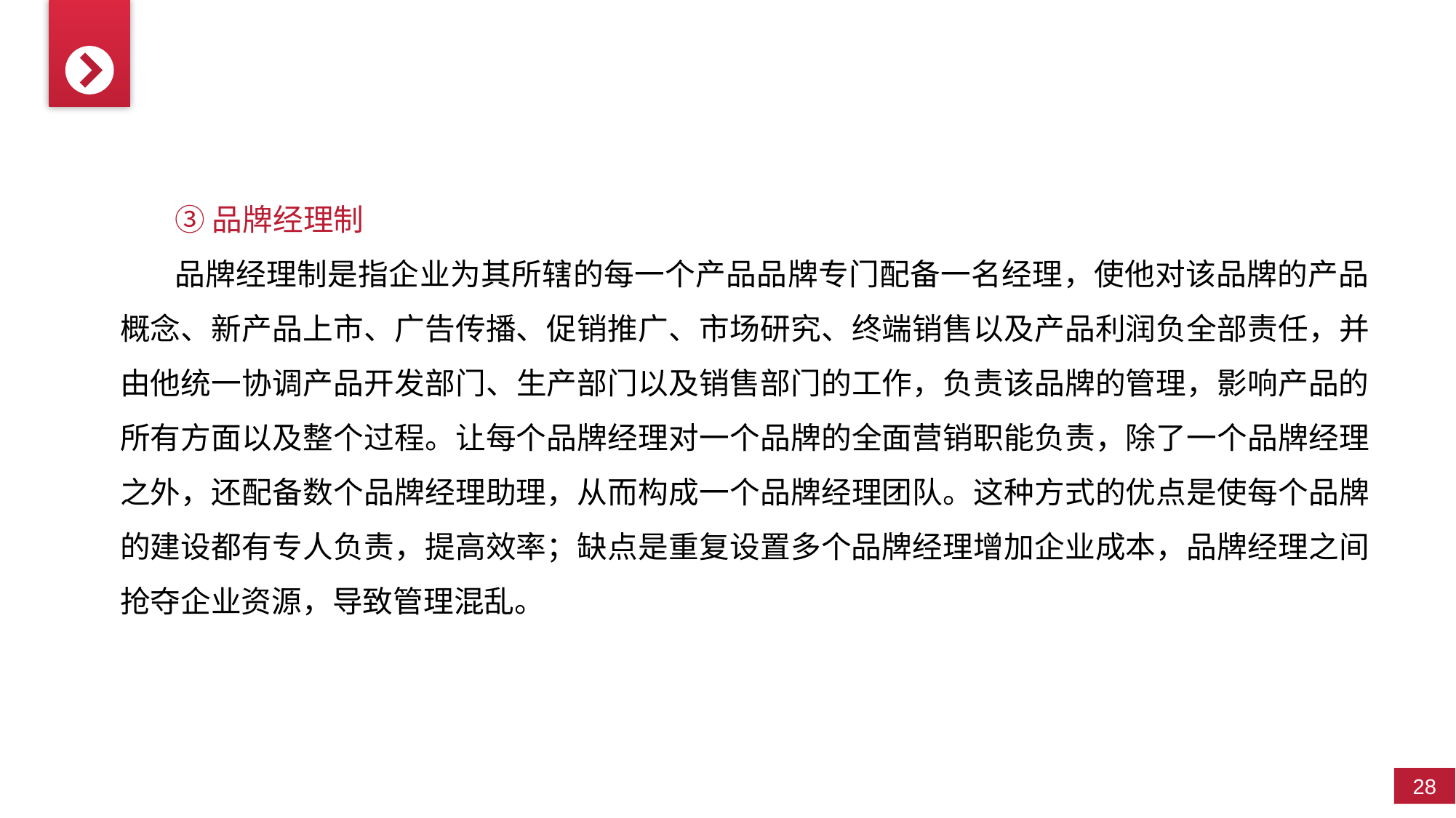

③品牌经理制
品牌经理制是指企业为其所辖的每一个产品品牌专门配备一名经理，使他对该品牌的产品概念、新产品上市、广告传播、促销推广、市场研究、终端销售以及产品利润负全部责任，并由他统一协调产品开发部门、生产部门以及销售部门的工作，负责该品牌的管理，影响产品的所有方面以及整个过程。让每个品牌经理对一个品牌的全面营销职能负责，除了一个品牌经理之外，还配备数个品牌经理助理，从而构成一个品牌经理团队。这种方式的优点是使每个品牌的建设都有专人负责，提高效率；缺点是重复设置多个品牌经理增加企业成本，品牌经理之间抢夺企业资源，导致管理混乱。